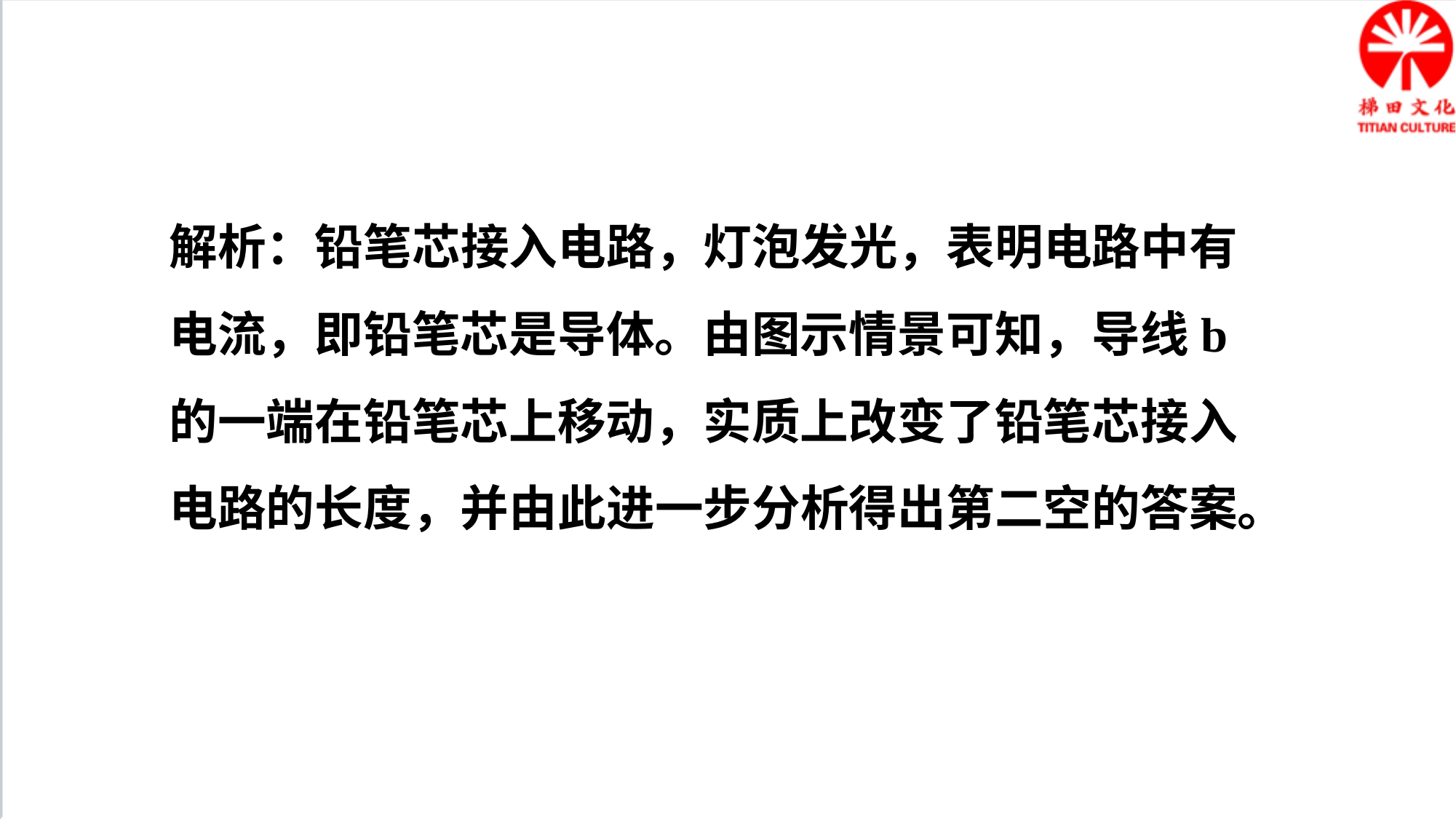

解析：铅笔芯接入电路，灯泡发光，表明电路中有电流，即铅笔芯是导体。由图示情景可知，导线b的一端在铅笔芯上移动，实质上改变了铅笔芯接入电路的长度，并由此进一步分析得出第二空的答案。